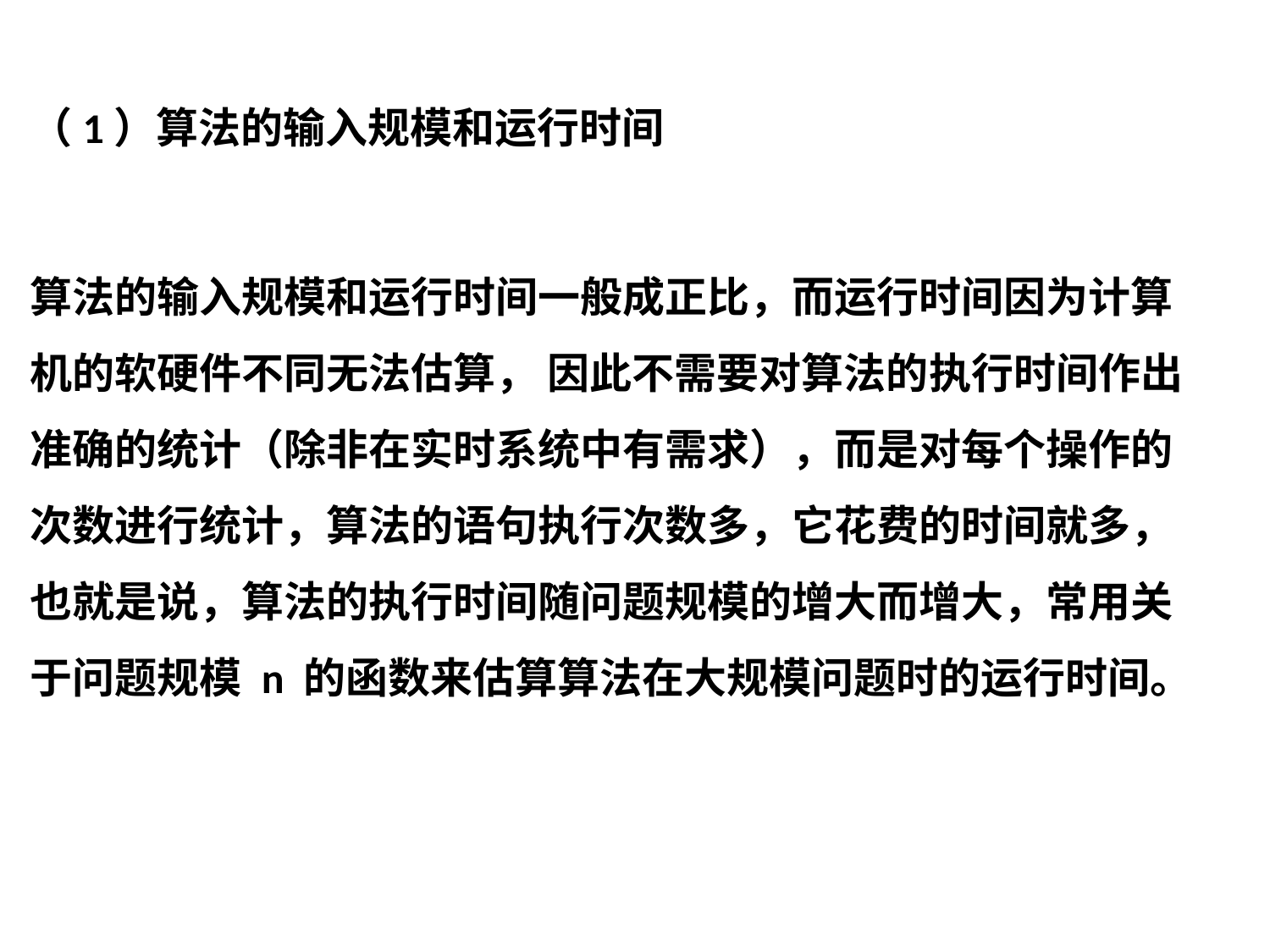

（1）算法的输入规模和运行时间

算法的输入规模和运行时间一般成正比，而运行时间因为计算机的软硬件不同无法估算， 因此不需要对算法的执行时间作出准确的统计（除非在实时系统中有需求），而是对每个操作的次数进行统计，算法的语句执行次数多，它花费的时间就多，也就是说，算法的执行时间随问题规模的增大而增大，常用关于问题规模 n 的函数来估算算法在大规模问题时的运行时间。